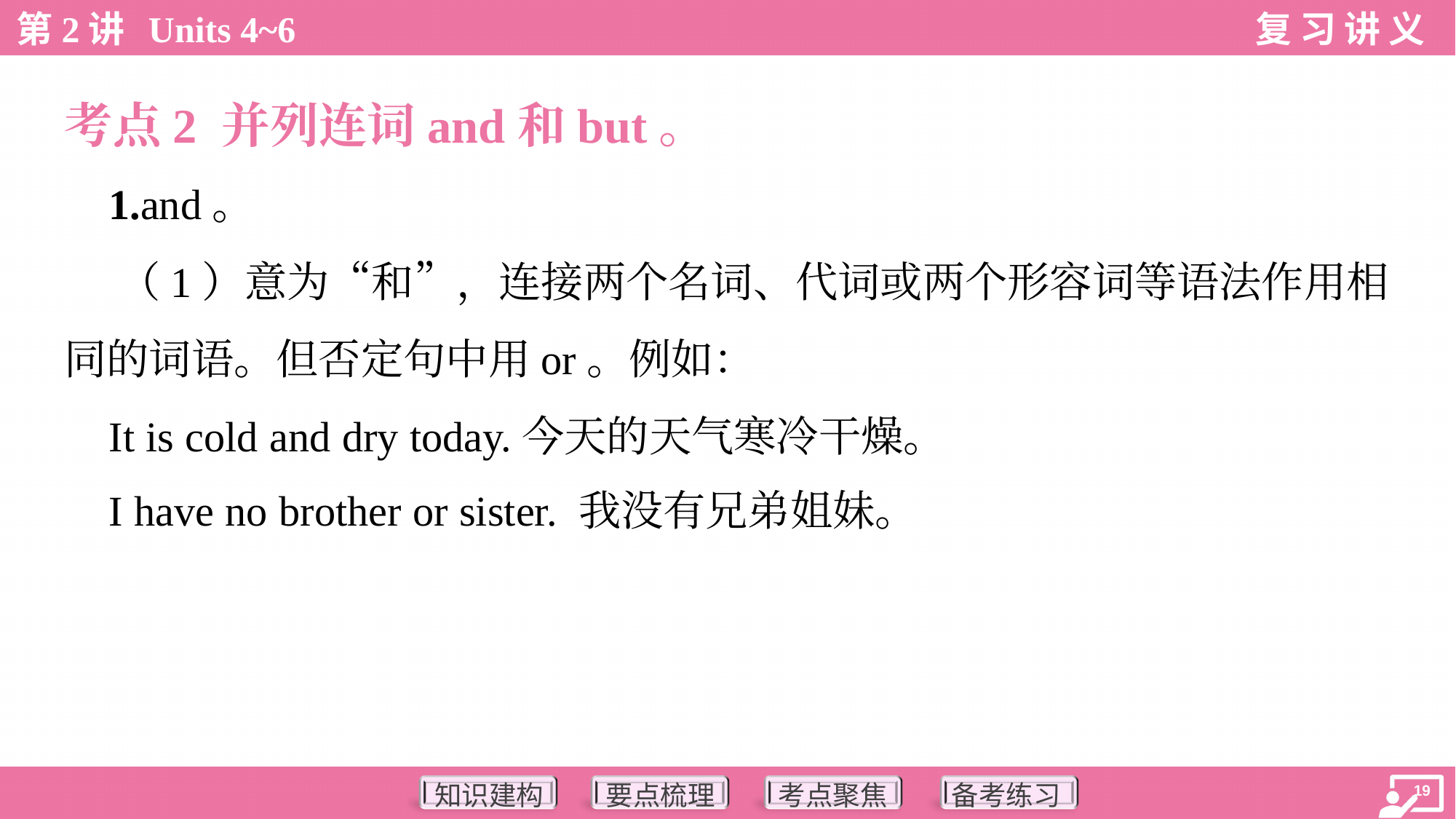

考点2 并列连词and和but。
    1.and。
    （1）意为“和”，连接两个名词、代词或两个形容词等语法作用相
同的词语。但否定句中用or。例如：
    It is cold and dry today.今天的天气寒冷干燥。
    I have no brother or sister. 我没有兄弟姐妹。